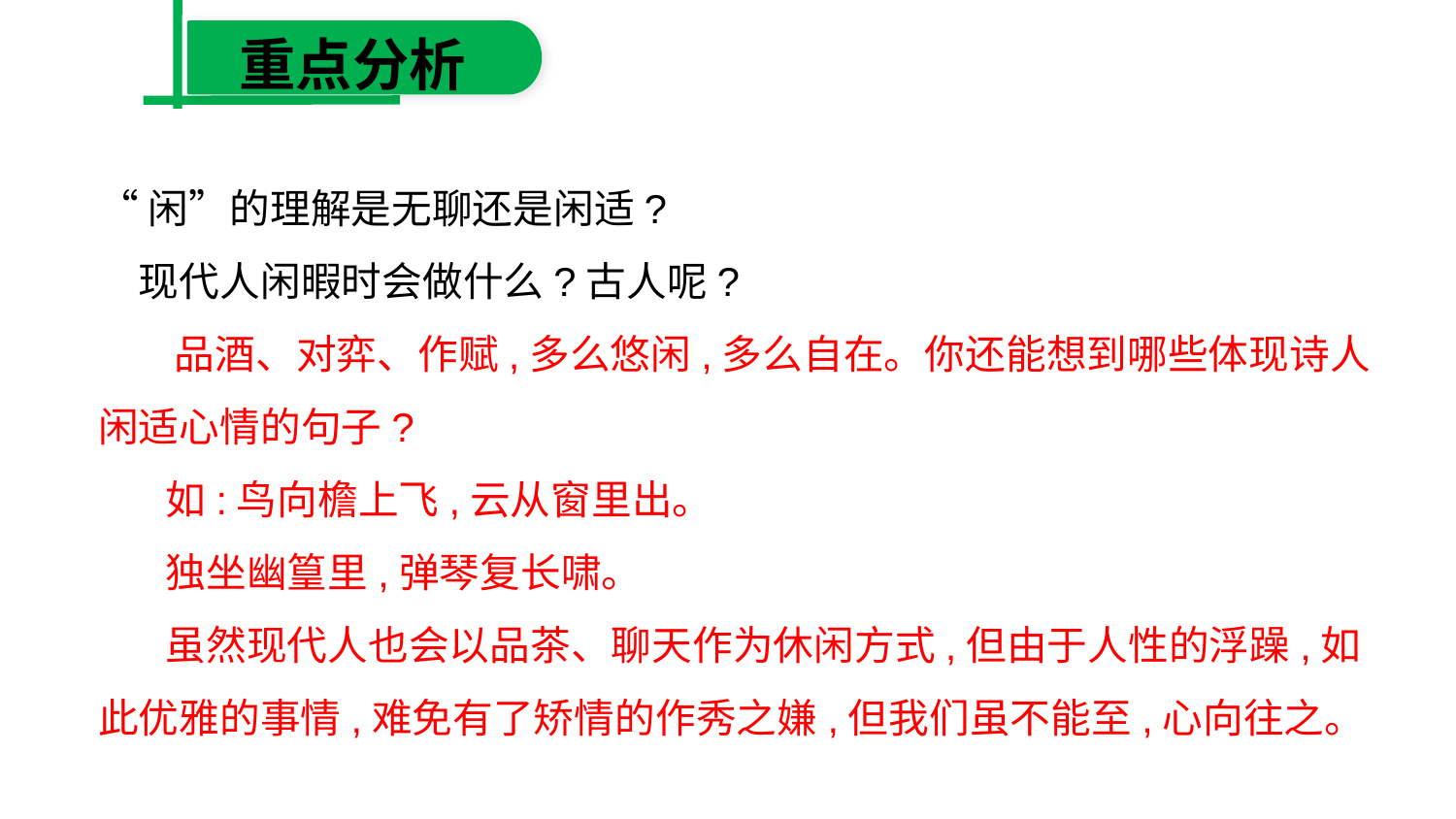

重点分析
“闲”的理解是无聊还是闲适?
　现代人闲暇时会做什么?古人呢?
　    品酒、对弈、作赋,多么悠闲,多么自在。你还能想到哪些体现诗人闲适心情的句子?
　   如:鸟向檐上飞,云从窗里出。
　   独坐幽篁里,弹琴复长啸。
　   虽然现代人也会以品茶、聊天作为休闲方式,但由于人性的浮躁,如此优雅的事情,难免有了矫情的作秀之嫌,但我们虽不能至,心向往之。